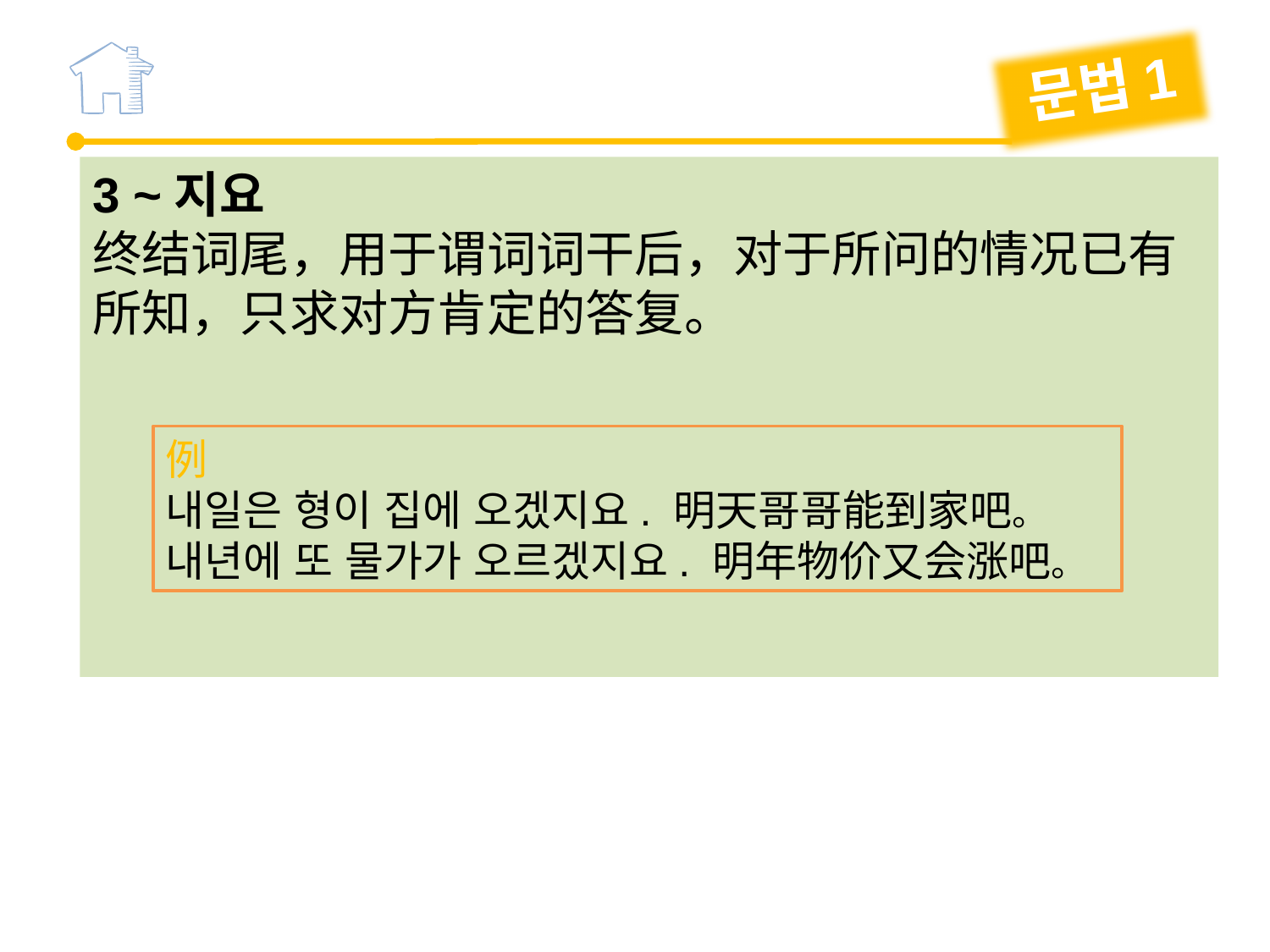

문법1

3 ~지요
终结词尾，用于谓词词干后，对于所问的情况已有所知，只求对方肯定的答复。

例
내일은 형이 집에 오겠지요. 明天哥哥能到家吧。
내년에 또 물가가 오르겠지요. 明年物价又会涨吧。